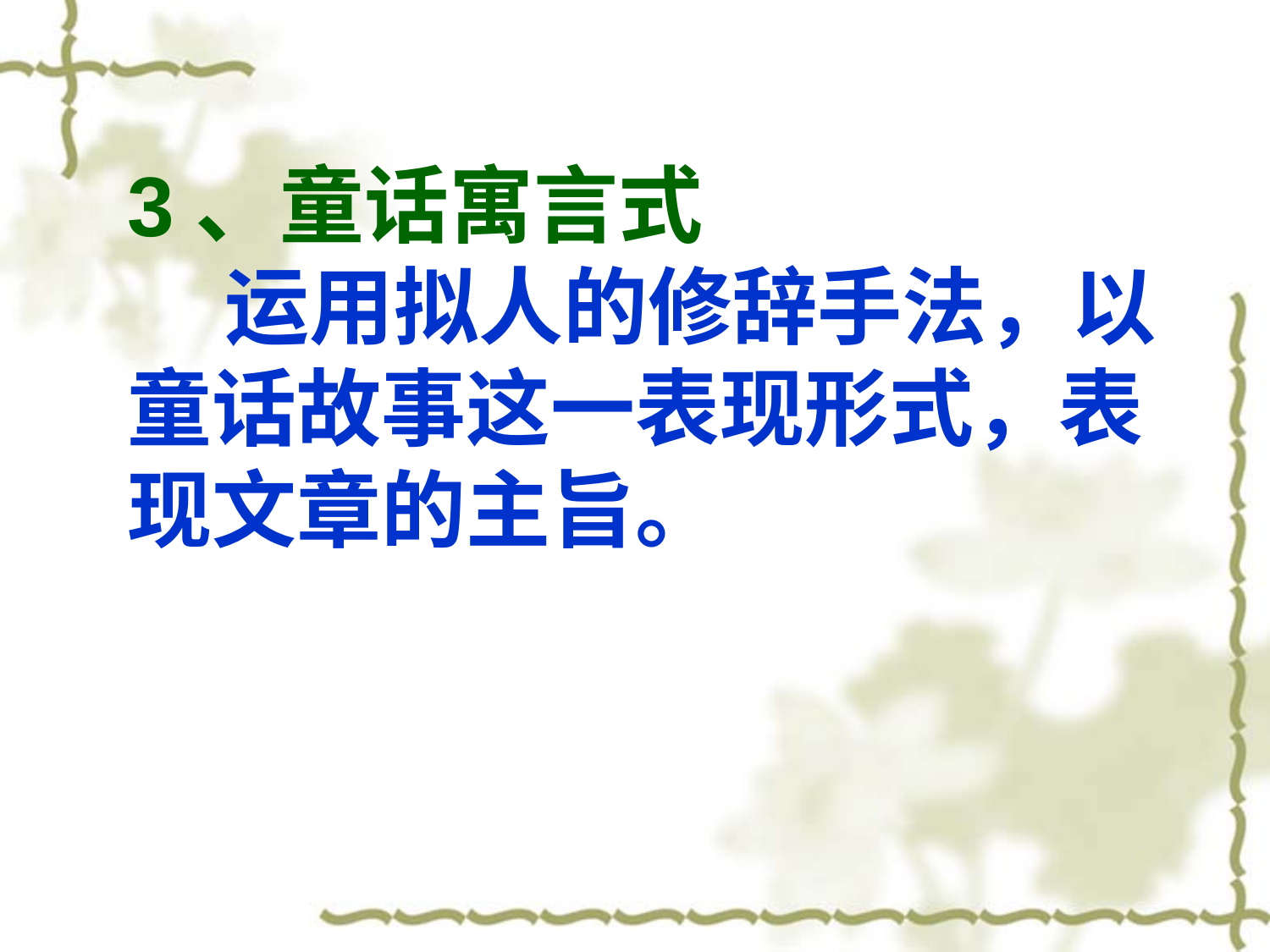

3、童话寓言式
    运用拟人的修辞手法，以童话故事这一表现形式，表现文章的主旨。
121